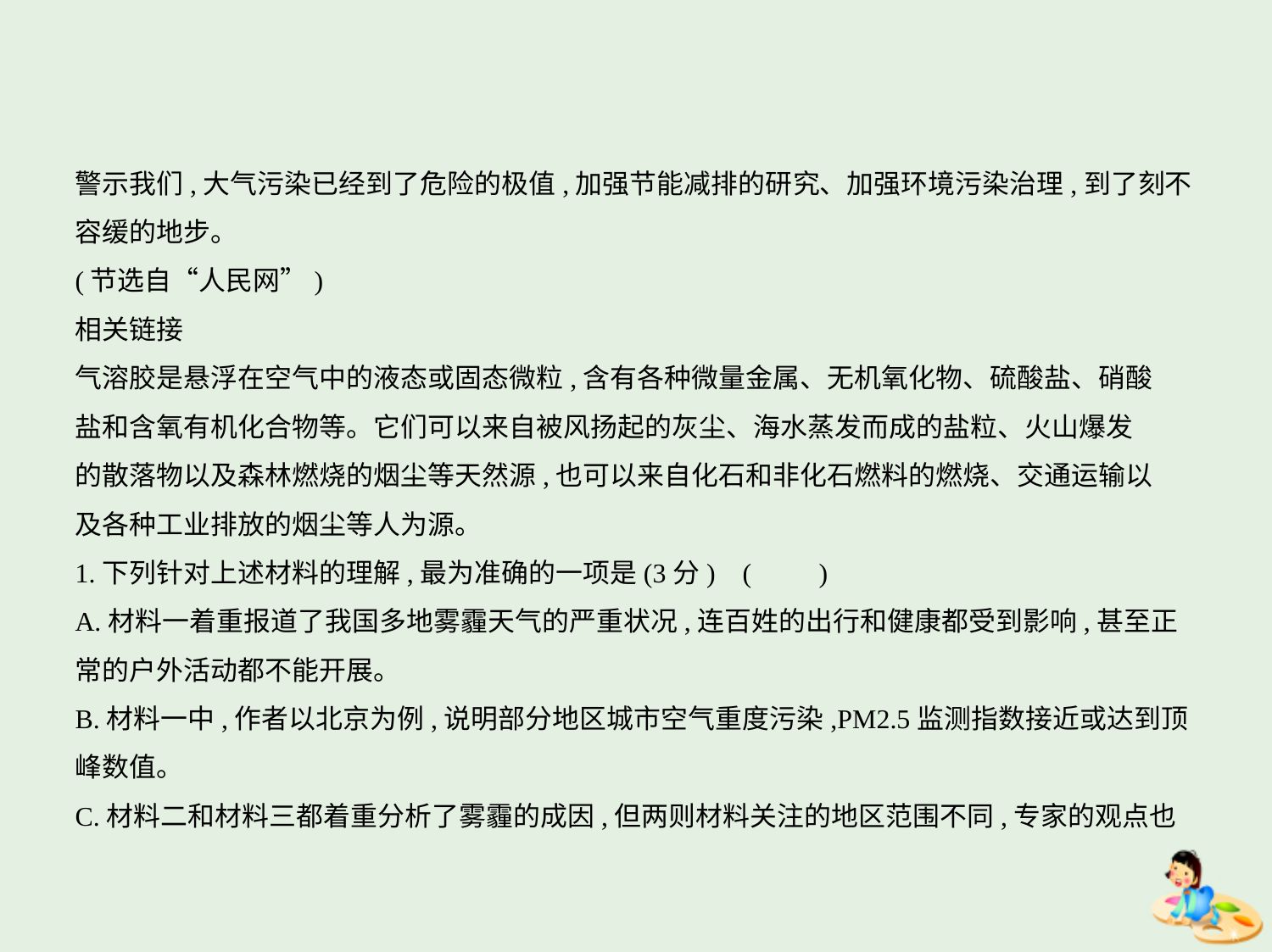

警示我们,大气污染已经到了危险的极值,加强节能减排的研究、加强环境污染治理,到了刻不
容缓的地步。
(节选自“人民网”)
相关链接
气溶胶是悬浮在空气中的液态或固态微粒,含有各种微量金属、无机氧化物、硫酸盐、硝酸
盐和含氧有机化合物等。它们可以来自被风扬起的灰尘、海水蒸发而成的盐粒、火山爆发
的散落物以及森林燃烧的烟尘等天然源,也可以来自化石和非化石燃料的燃烧、交通运输以
及各种工业排放的烟尘等人为源。
1.下列针对上述材料的理解,最为准确的一项是(3分) (　　)
A.材料一着重报道了我国多地雾霾天气的严重状况,连百姓的出行和健康都受到影响,甚至正
常的户外活动都不能开展。
B.材料一中,作者以北京为例,说明部分地区城市空气重度污染,PM2.5监测指数接近或达到顶
峰数值。
C.材料二和材料三都着重分析了雾霾的成因,但两则材料关注的地区范围不同,专家的观点也